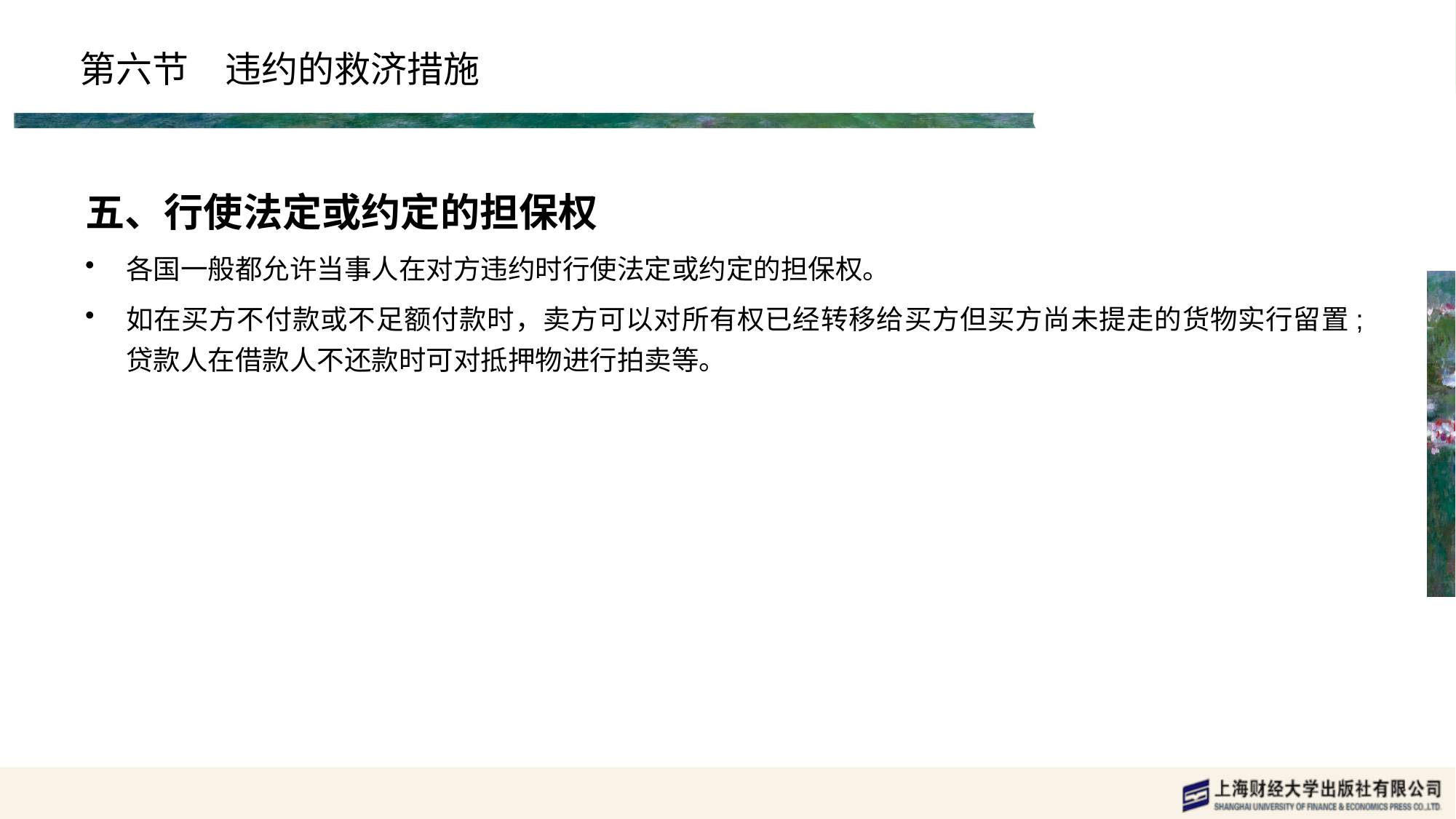

# 第六节　违约的救济措施
五、行使法定或约定的担保权
各国一般都允许当事人在对方违约时行使法定或约定的担保权。
如在买方不付款或不足额付款时，卖方可以对所有权已经转移给买方但买方尚未提走的货物实行留置;贷款人在借款人不还款时可对抵押物进行拍卖等。